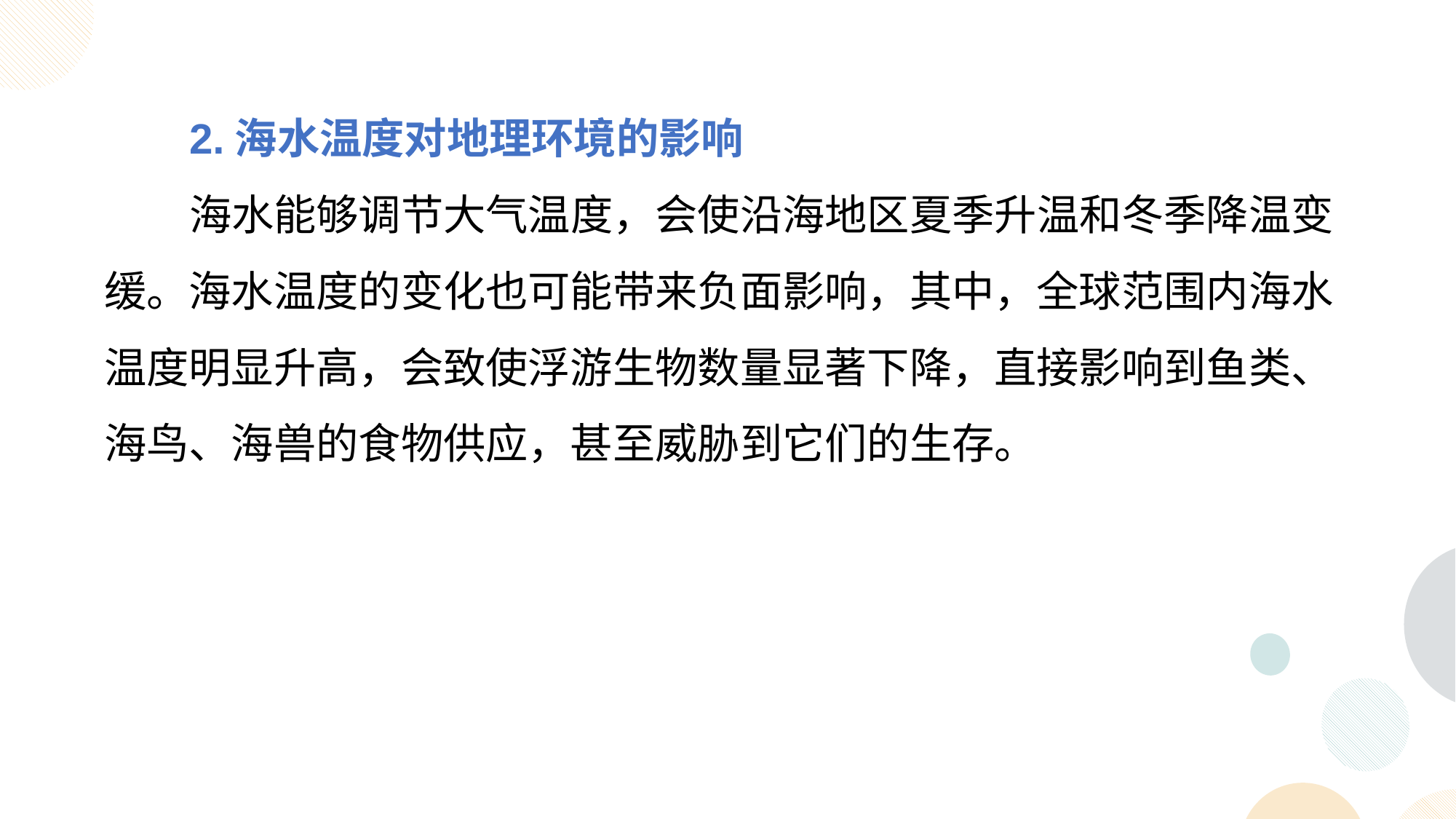

2.海水温度对地理环境的影响
海水能够调节大气温度，会使沿海地区夏季升温和冬季降温变缓。海水温度的变化也可能带来负面影响，其中，全球范围内海水温度明显升高，会致使浮游生物数量显著下降，直接影响到鱼类、海鸟、海兽的食物供应，甚至威胁到它们的生存。